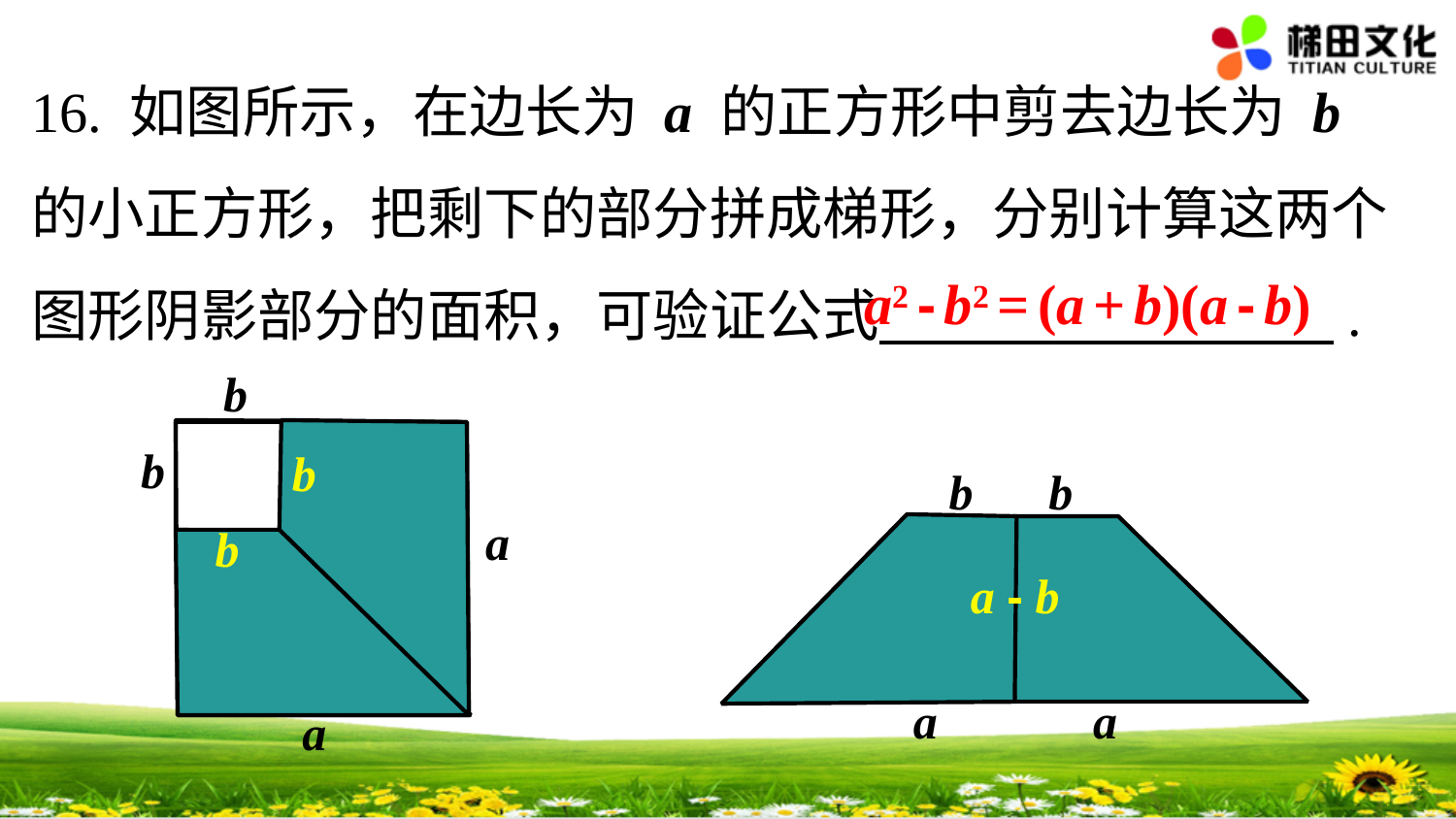

16. 如图所示，在边长为 a 的正方形中剪去边长为 b 的小正方形，把剩下的部分拼成梯形，分别计算这两个图形阴影部分的面积，可验证公式                                    .
a2 - b2 = (a + b)(a - b)
b

b
b
b
b
a
b

a - b
a
a
a